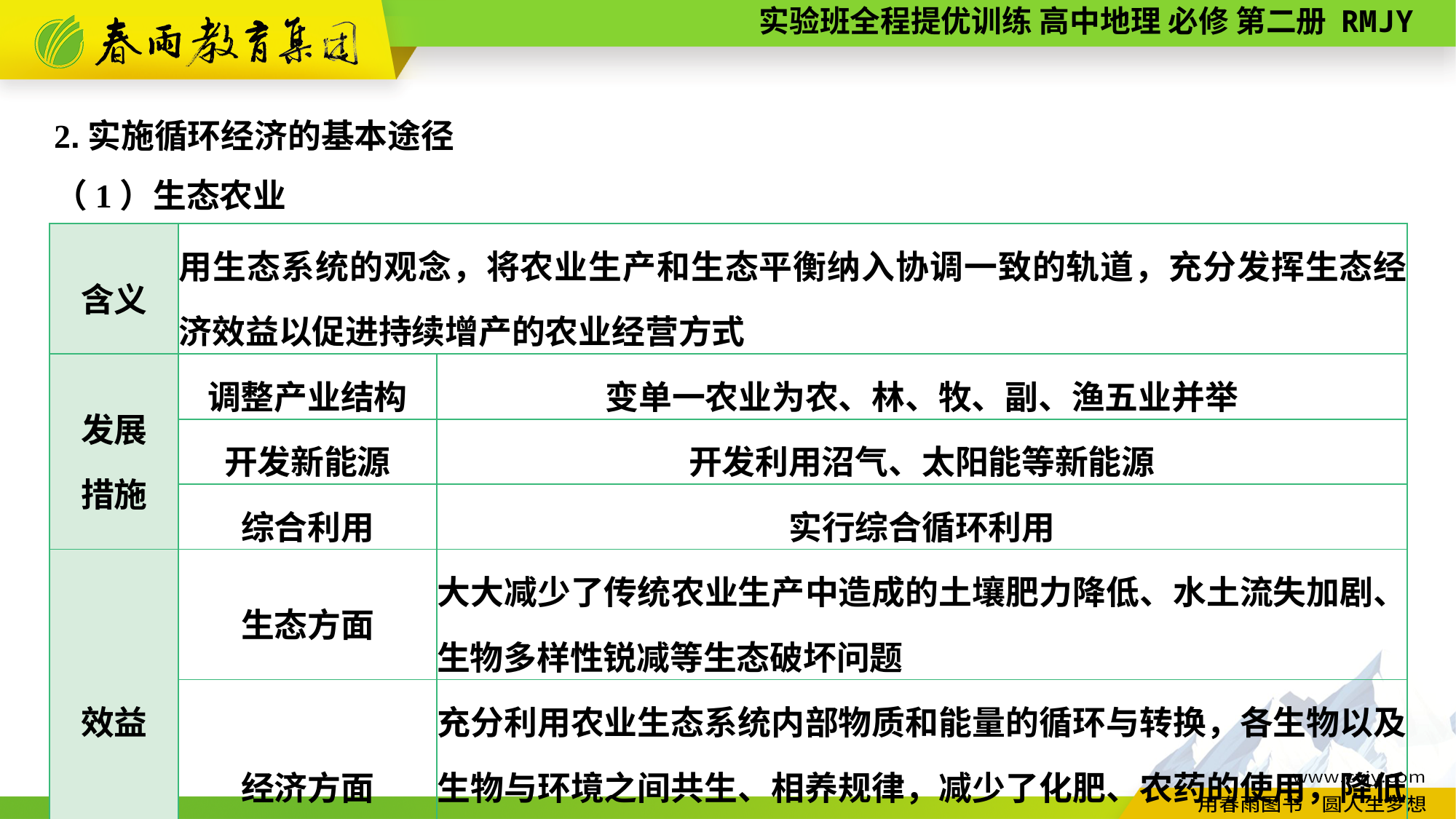

2.实施循环经济的基本途径
（1）生态农业
| 含义 | 用生态系统的观念，将农业生产和生态平衡纳入协调一致的轨道，充分发挥生态经济效益以促进持续增产的农业经营方式 |  |
| --- | --- | --- |
| 发展 措施 | 调整产业结构 | 变单一农业为农、林、牧、副、渔五业并举 |
|  | 开发新能源 | 开发利用沼气、太阳能等新能源 |
|  | 综合利用 | 实行综合循环利用 |
| 效益 | 生态方面 | 大大减少了传统农业生产中造成的土壤肥力降低、水土流失加剧、生物多样性锐减等生态破坏问题 |
|  | 经济方面 | 充分利用农业生态系统内部物质和能量的循环与转换，各生物以及生物与环境之间共生、相养规律，减少了化肥、农药的使用，降低了农业生产成本 |